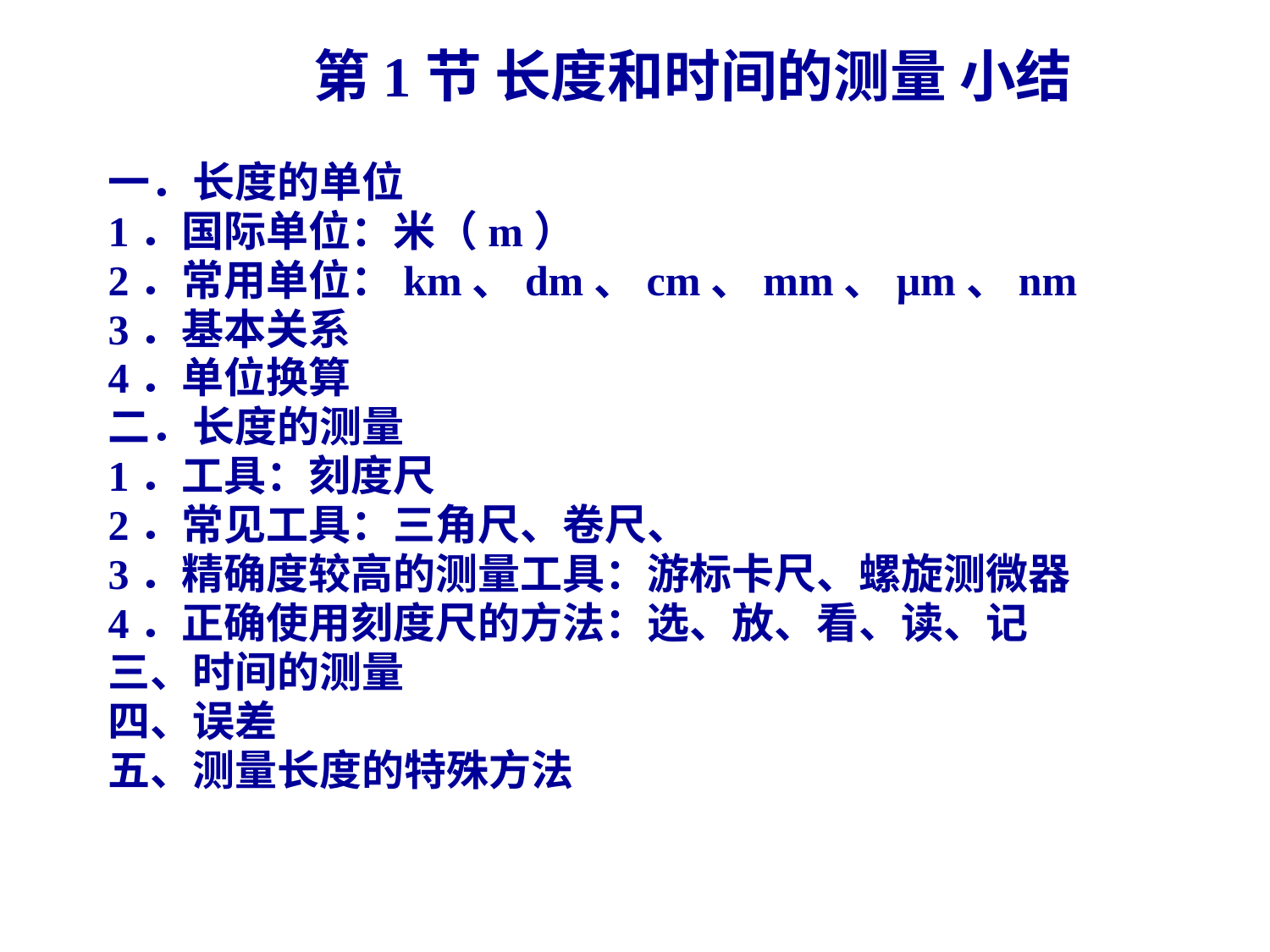

# 第1节 长度和时间的测量 小结
一．长度的单位
1．国际单位：米（m）
2．常用单位：km、dm、cm、mm、μm、nm
3．基本关系
4．单位换算
二．长度的测量
1．工具：刻度尺
2．常见工具：三角尺、卷尺、
3．精确度较高的测量工具：游标卡尺、螺旋测微器
4．正确使用刻度尺的方法：选、放、看、读、记
三、时间的测量
四、误差
五、测量长度的特殊方法